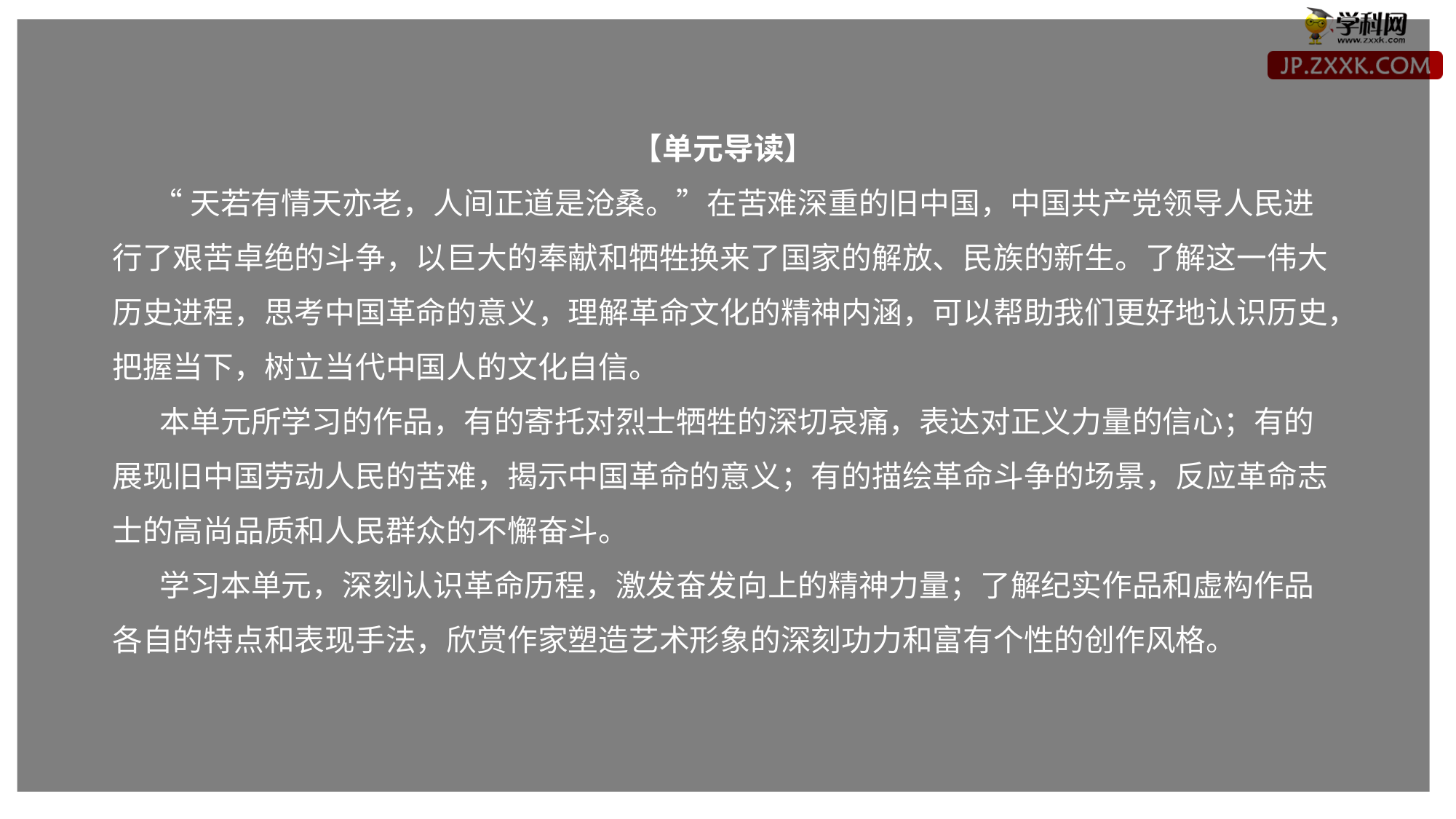

【单元导读】
      “天若有情天亦老，人间正道是沧桑。”在苦难深重的旧中国，中国共产党领导人民进行了艰苦卓绝的斗争，以巨大的奉献和牺牲换来了国家的解放、民族的新生。了解这一伟大历史进程，思考中国革命的意义，理解革命文化的精神内涵，可以帮助我们更好地认识历史，把握当下，树立当代中国人的文化自信。
      本单元所学习的作品，有的寄托对烈士牺牲的深切哀痛，表达对正义力量的信心；有的展现旧中国劳动人民的苦难，揭示中国革命的意义；有的描绘革命斗争的场景，反应革命志士的高尚品质和人民群众的不懈奋斗。
      学习本单元，深刻认识革命历程，激发奋发向上的精神力量；了解纪实作品和虚构作品各自的特点和表现手法，欣赏作家塑造艺术形象的深刻功力和富有个性的创作风格。